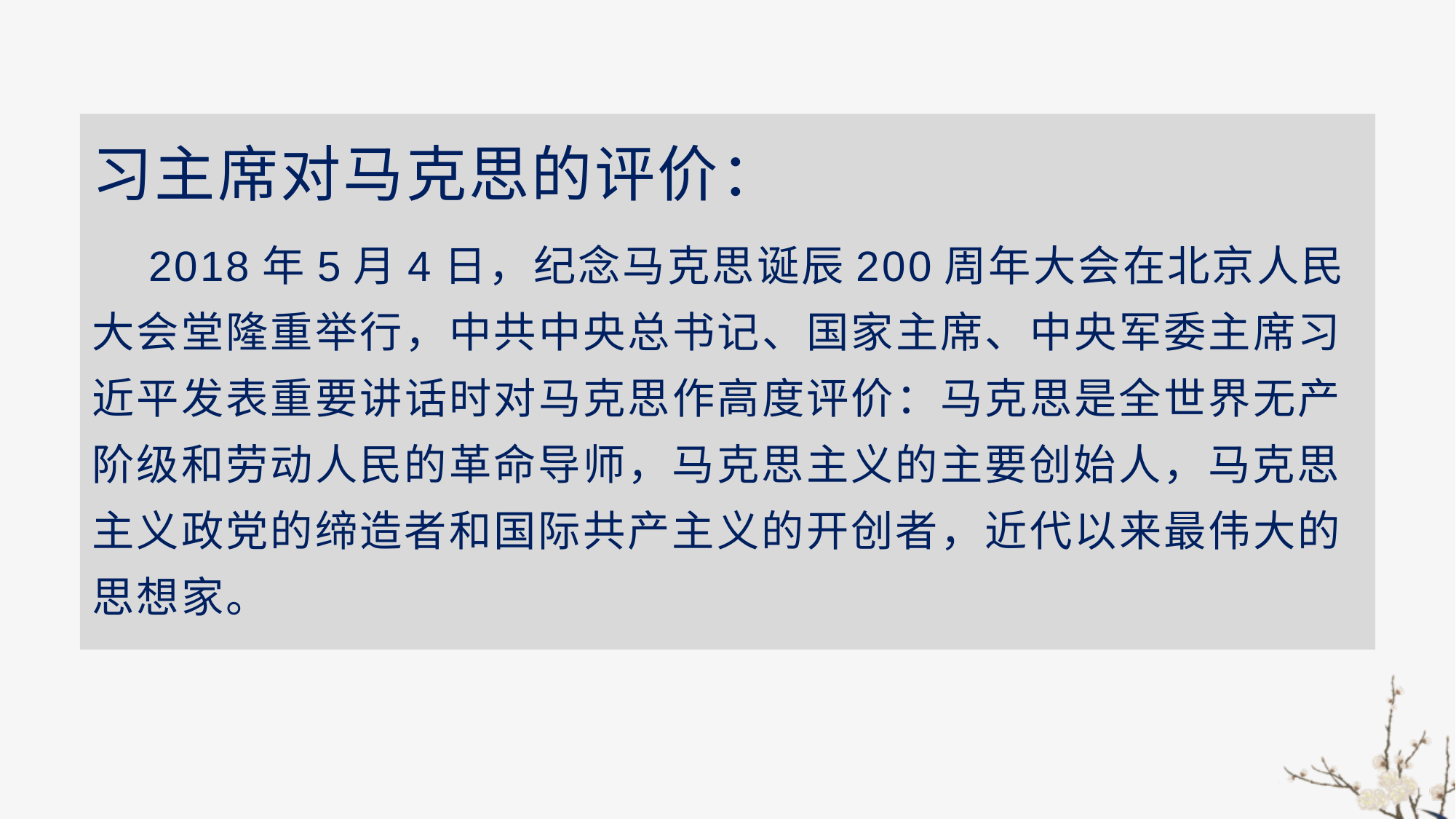

习主席对马克思的评价：
    2018年5月4日，纪念马克思诞辰200周年大会在北京人民大会堂隆重举行，中共中央总书记、国家主席、中央军委主席习近平发表重要讲话时对马克思作高度评价：马克思是全世界无产阶级和劳动人民的革命导师，马克思主义的主要创始人，马克思主义政党的缔造者和国际共产主义的开创者，近代以来最伟大的思想家。